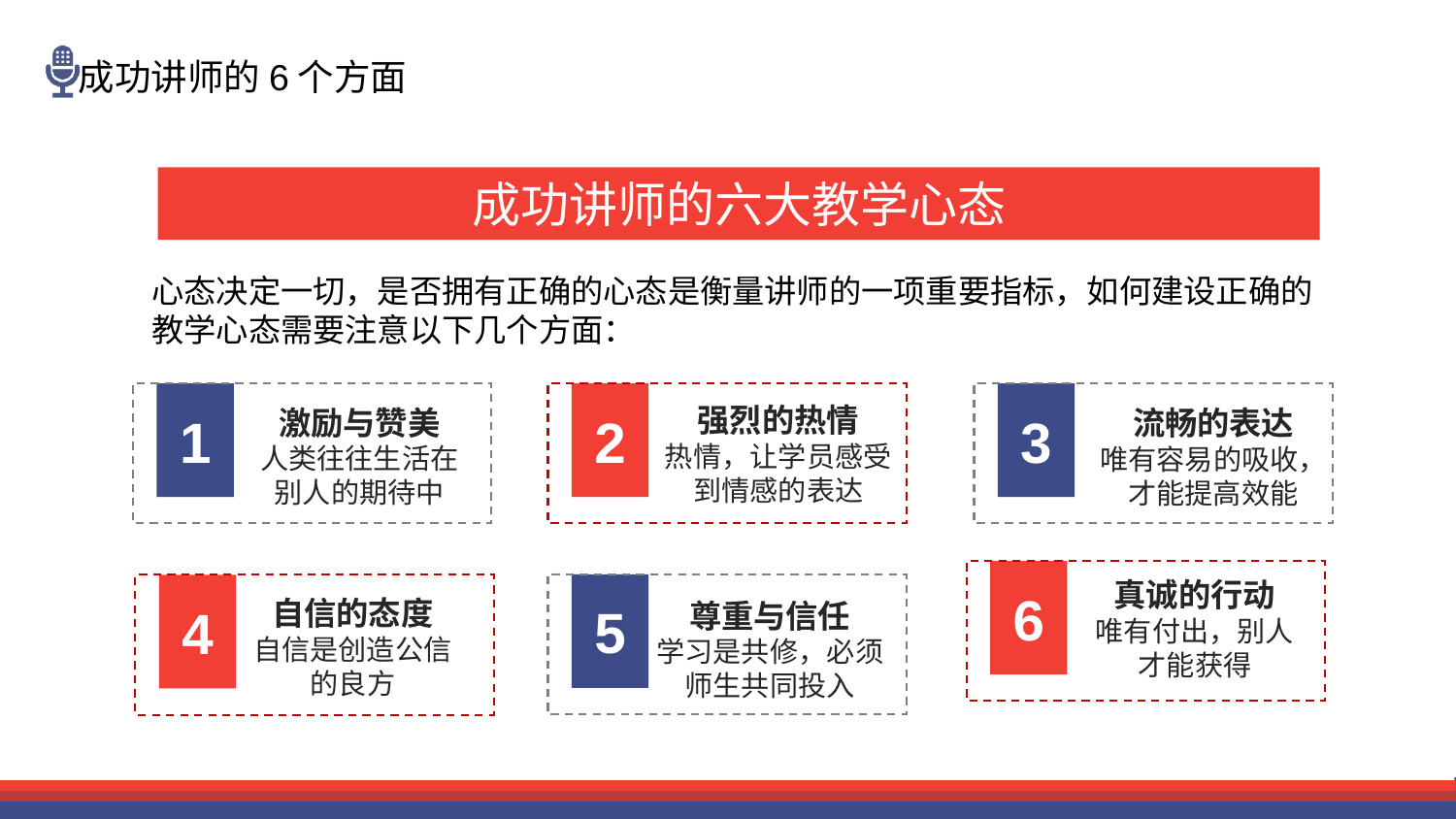

成功讲师的六大教学心态
心态决定一切，是否拥有正确的心态是衡量讲师的一项重要指标，如何建设正确的教学心态需要注意以下几个方面：

1

2

3
强烈的热情
热情，让学员感受到情感的表达
流畅的表达
唯有容易的吸收，才能提高效能
激励与赞美
人类往往生活在别人的期待中
真诚的行动
唯有付出，别人才能获得

6

5

4
自信的态度
自信是创造公信的良方
尊重与信任
学习是共修，必须师生共同投入